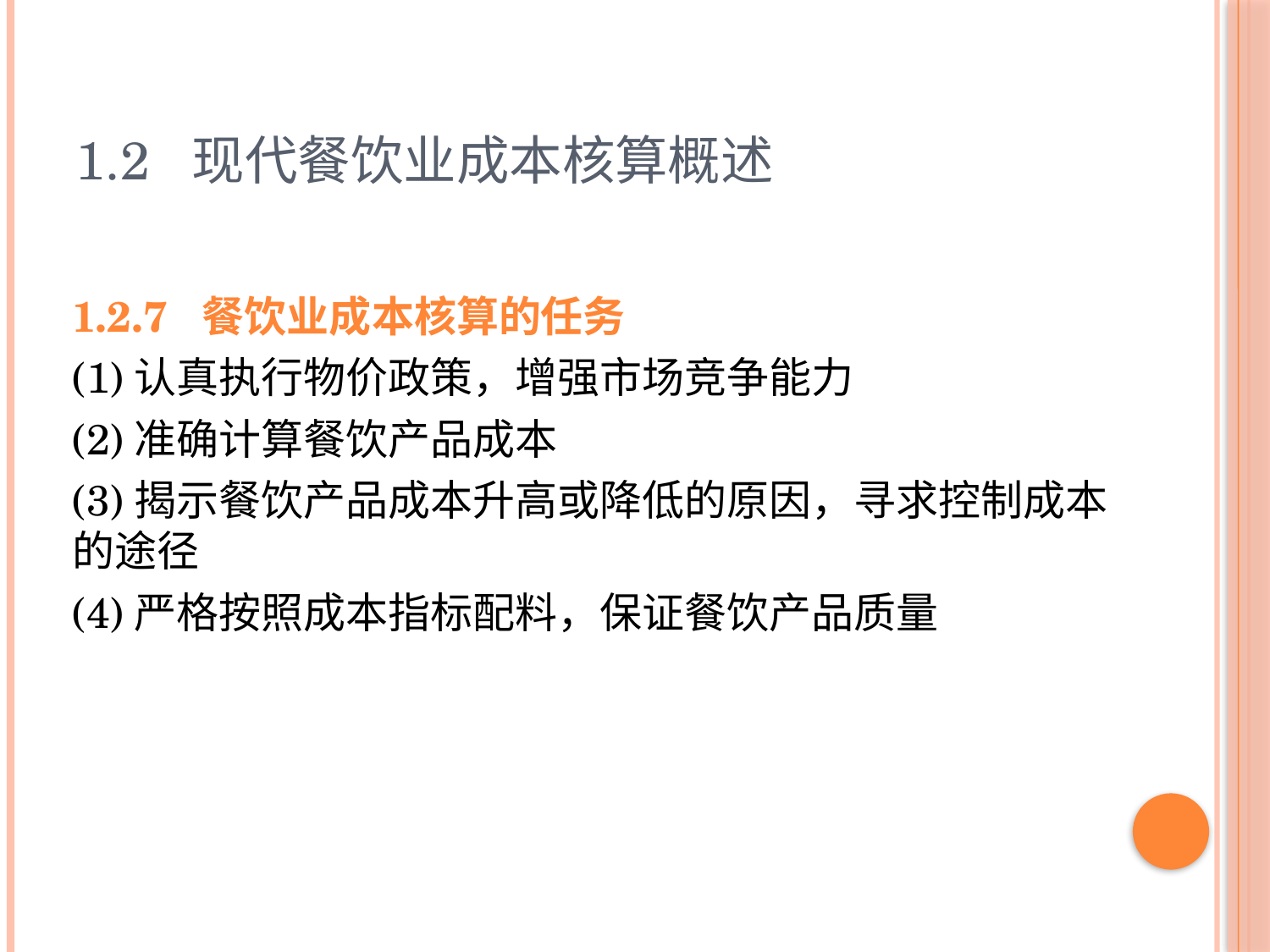

# 1.2  现代餐饮业成本核算概述

1.2.7  餐饮业成本核算的任务
(1)认真执行物价政策，增强市场竞争能力
(2)准确计算餐饮产品成本
(3)揭示餐饮产品成本升高或降低的原因，寻求控制成本的途径
(4)严格按照成本指标配料，保证餐饮产品质量